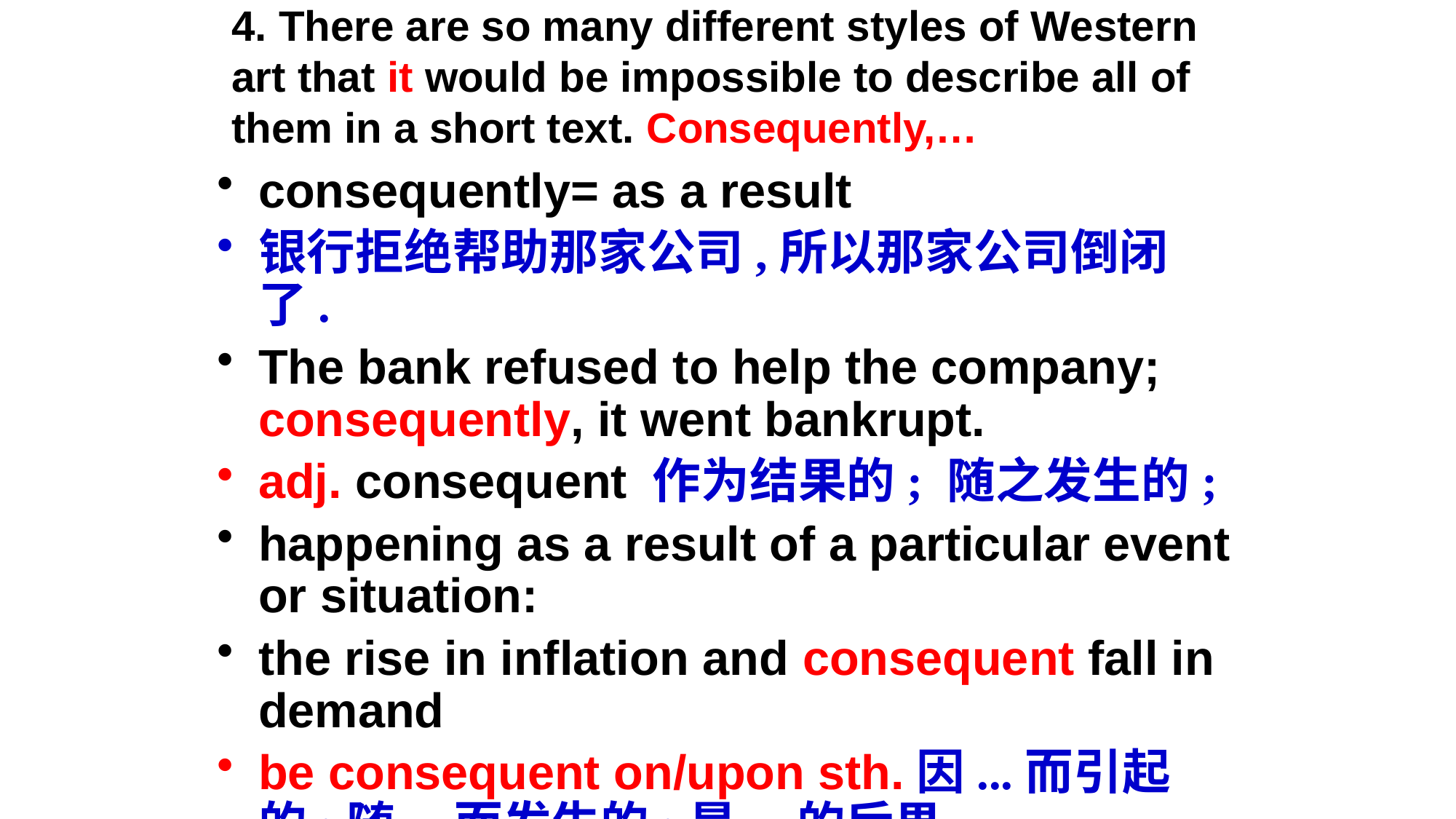

# 4. There are so many different styles of Western art that it would be impossible to describe all of them in a short text. Consequently,…
consequently= as a result
银行拒绝帮助那家公司,所以那家公司倒闭了.
The bank refused to help the company; consequently, it went bankrupt.
adj. consequent 作为结果的; 随之发生的;
happening as a result of a particular event or situation:
the rise in inflation and consequent fall in demand
be consequent on/upon sth.因...而引起的;随...而发生的;是...的后果